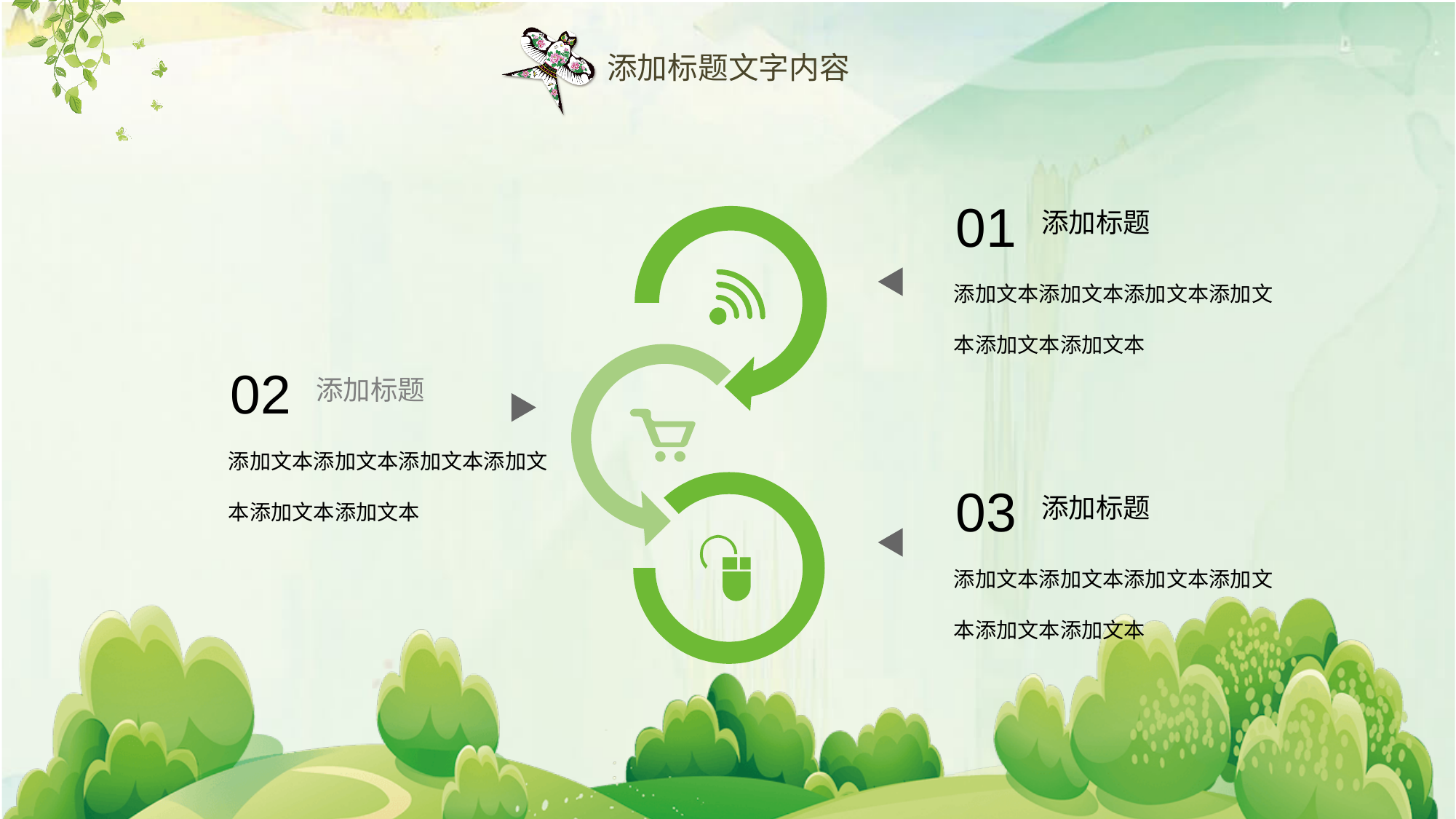

01
添加标题

添加文本添加文本添加文本添加文本添加文本添加文本

02
添加标题

添加文本添加文本添加文本添加文本添加文本添加文本
03

添加标题

添加文本添加文本添加文本添加文本添加文本添加文本